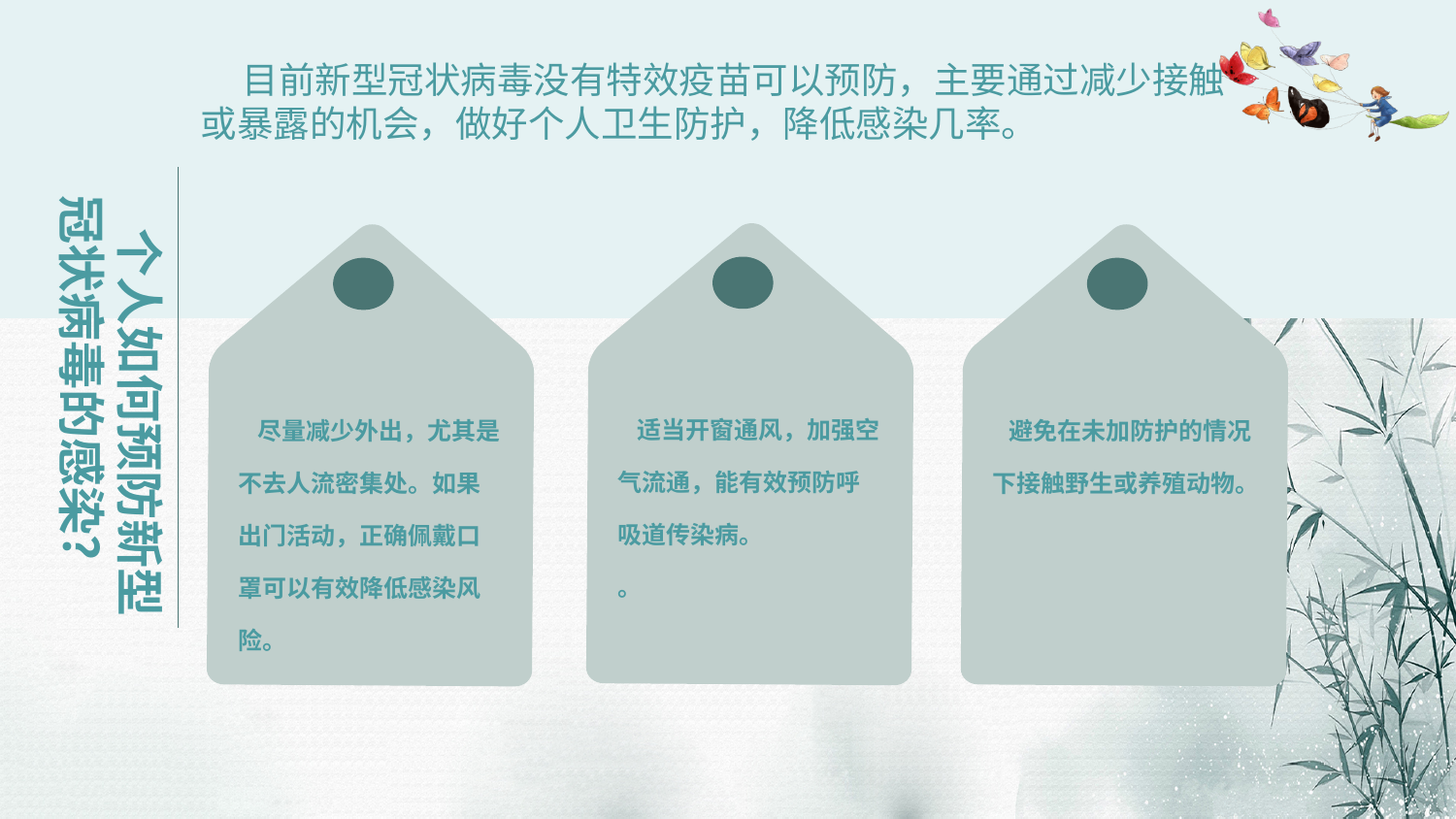

目前新型冠状病毒没有特效疫苗可以预防，主要通过减少接触或暴露的机会，做好个人卫生防护，降低感染几率。

  个人如何预防新型冠状病毒的感染？

   适当开窗通风，加强空气流通，能有效预防呼吸道传染病。
。

   尽量减少外出，尤其是不去人流密集处。如果出门活动，正确佩戴口罩可以有效降低感染风险。

   避免在未加防护的情况下接触野生或养殖动物。